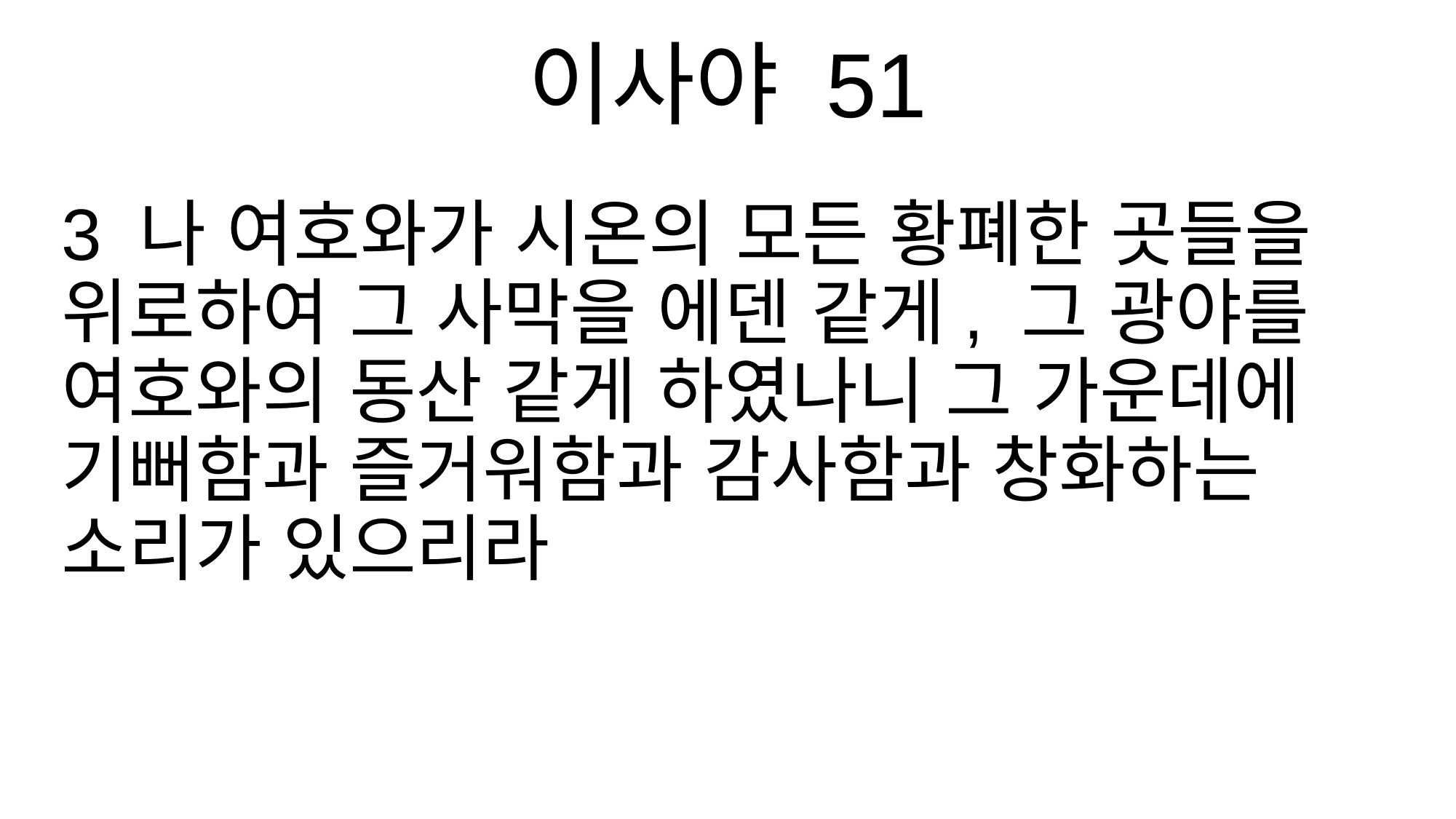

이사야 51
3 나 여호와가 시온의 모든 황폐한 곳들을 위로하여 그 사막을 에덴 같게, 그 광야를 여호와의 동산 같게 하였나니 그 가운데에 기뻐함과 즐거워함과 감사함과 창화하는 소리가 있으리라